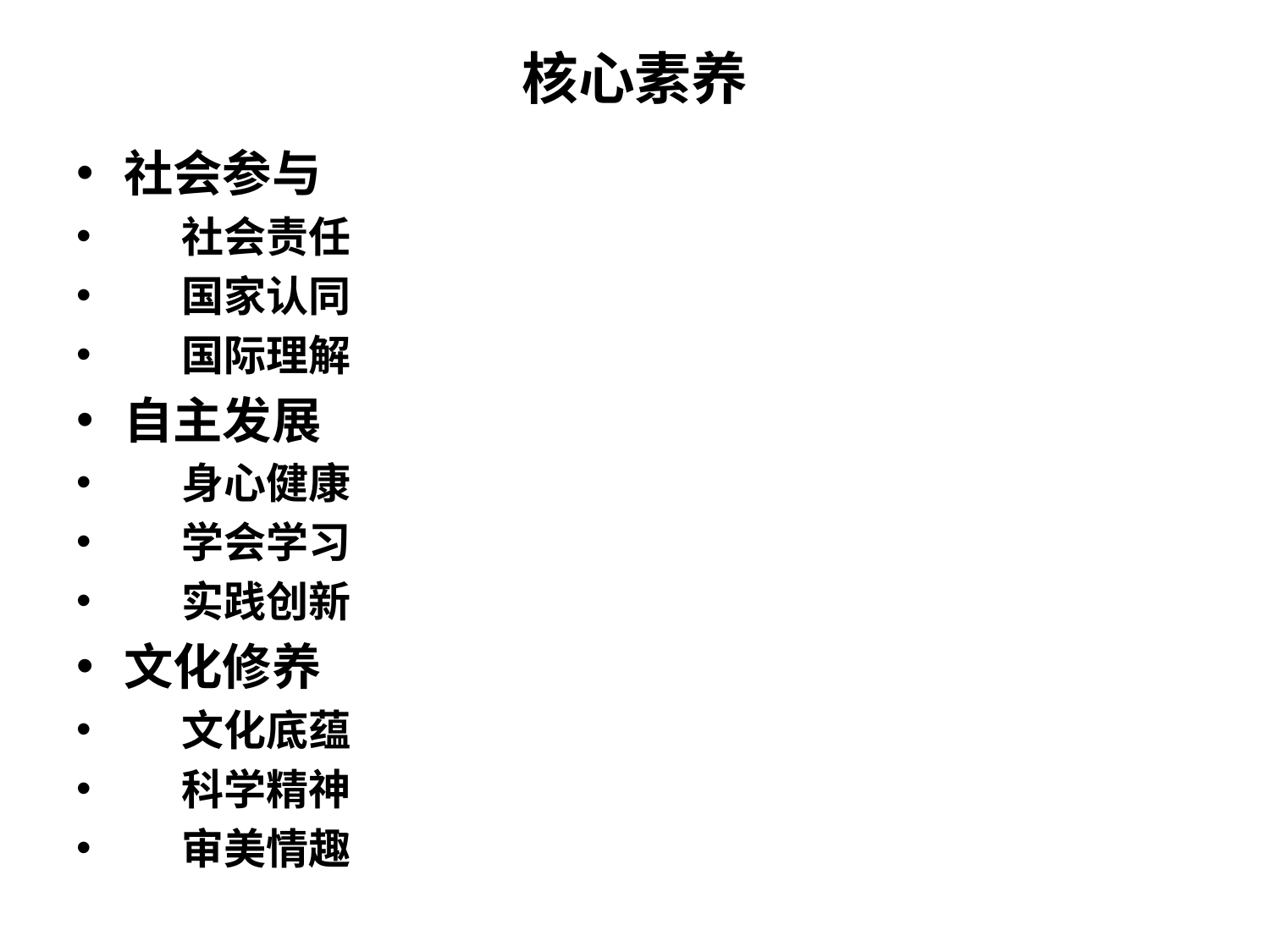

# 核心素养
社会参与
     社会责任
     国家认同
     国际理解
自主发展
     身心健康
     学会学习
     实践创新
文化修养
     文化底蕴
     科学精神
     审美情趣